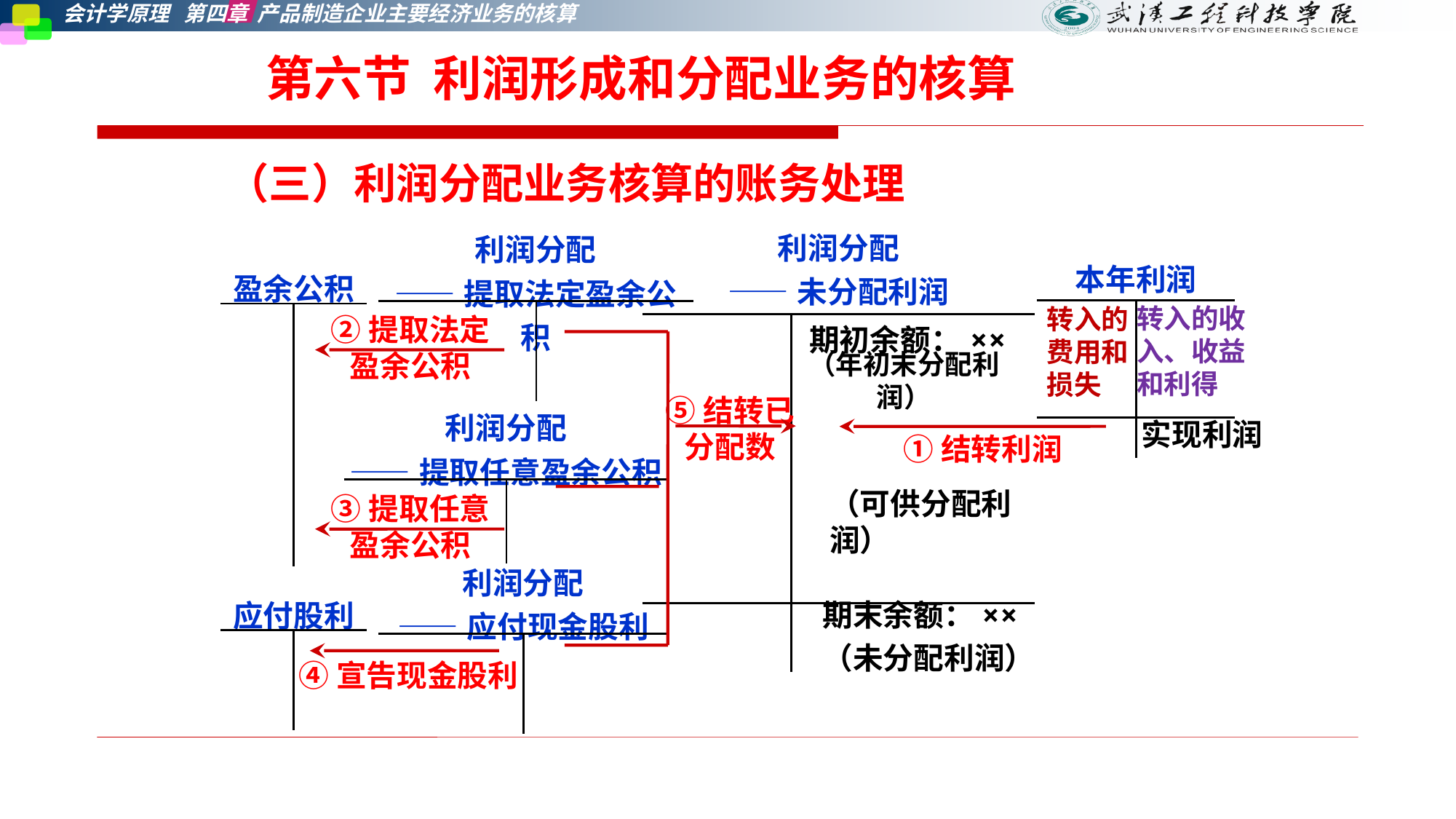

# 第六节  利润形成和分配业务的核算
（三）利润分配业务核算的账务处理
| 利润分配 ——未分配利润 |  |
| --- | --- |
|  | 期初余额：×× |
|  |  |
| 利润分配 ——提取法定盈余公积 |  |
| --- | --- |
|  |  |
| 本年利润 |  |
| --- | --- |
|  |  |
|  |  |
| 盈余公积 |  |
| --- | --- |
|  |  |
转入的收入、收益和利得
转入的费用和损失
②提取法定
盈余公积

（年初末分配利润）

⑤结转已分配数
| 利润分配 ——提取任意盈余公积 |  |
| --- | --- |
|  |  |
实现利润

①结转利润

③提取任意
盈余公积
（可供分配利润）

| 利润分配 ——应付现金股利 |  |
| --- | --- |
|  |  |
| 应付股利 |  |
| --- | --- |
|  |  |
期末余额：××
（未分配利润）

④宣告现金股利